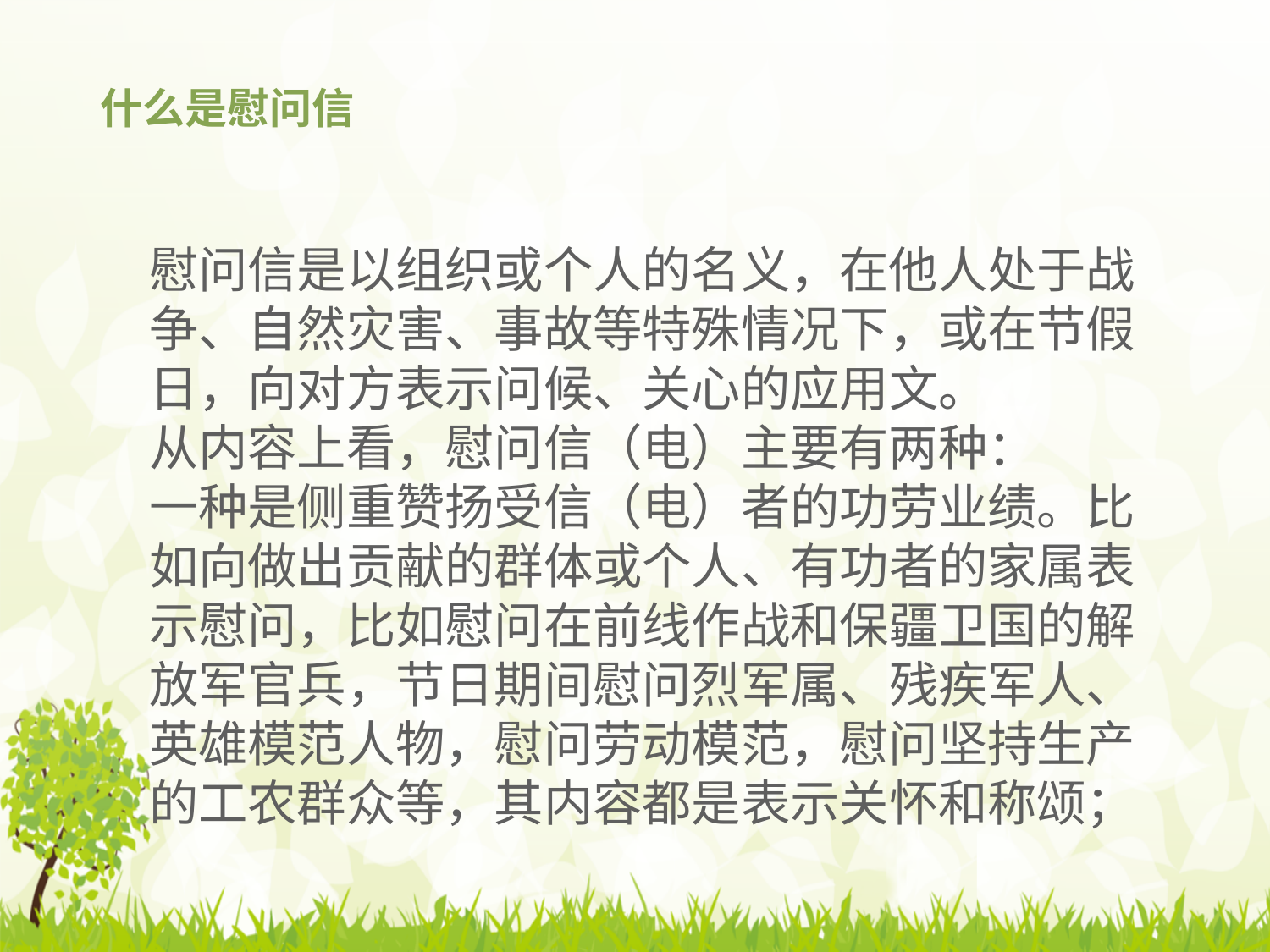

# 什么是慰问信
慰问信是以组织或个人的名义，在他人处于战争、自然灾害、事故等特殊情况下，或在节假日，向对方表示问候、关心的应用文。
从内容上看，慰问信（电）主要有两种：
一种是侧重赞扬受信（电）者的功劳业绩。比如向做出贡献的群体或个人、有功者的家属表示慰问，比如慰问在前线作战和保疆卫国的解放军官兵，节日期间慰问烈军属、残疾军人、英雄模范人物，慰问劳动模范，慰问坚持生产的工农群众等，其内容都是表示关怀和称颂；